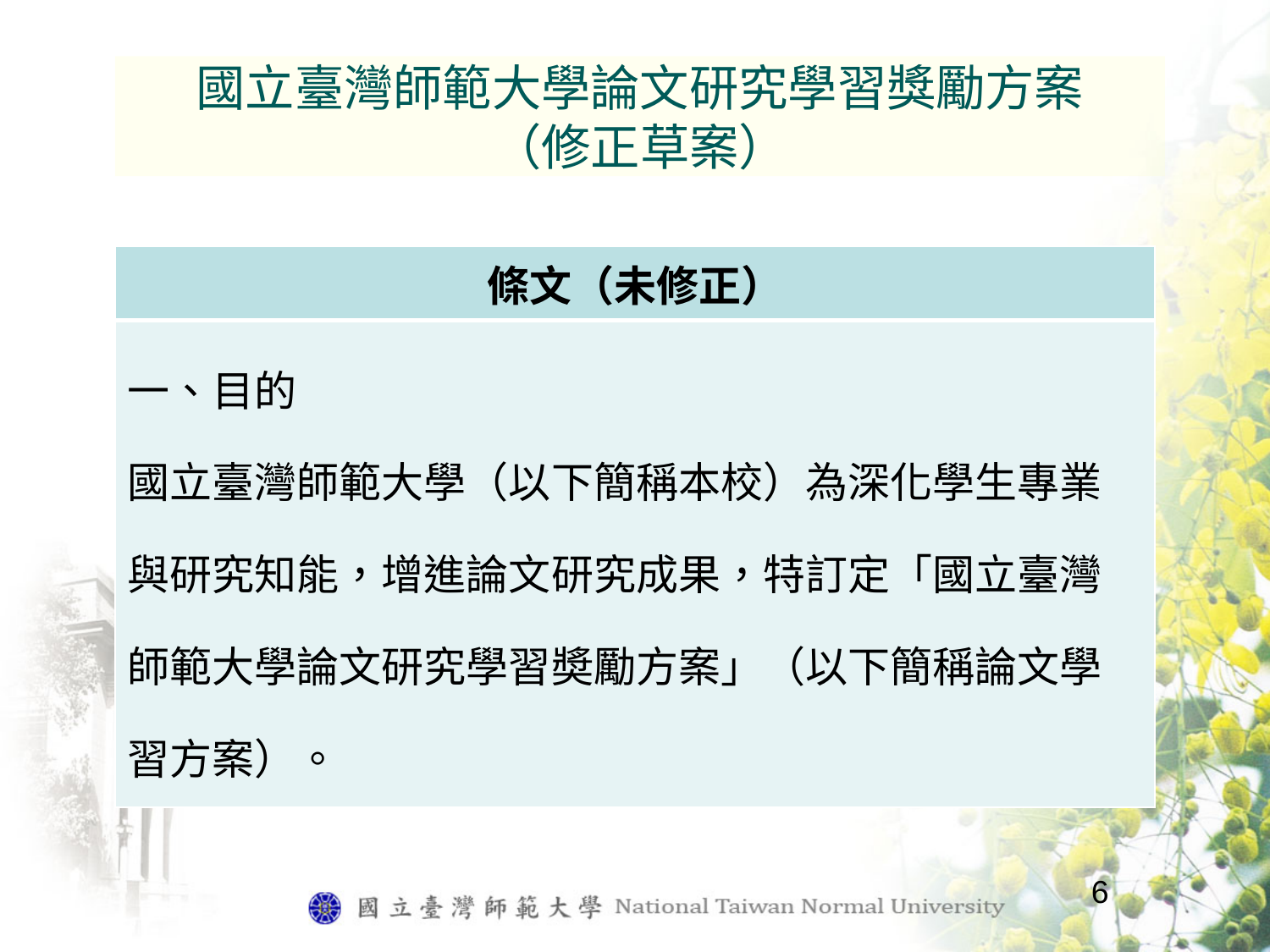

# 國立臺灣師範大學論文研究學習獎勵方案 （修正草案）
| 條文（未修正） |
| --- |
| 一、目的 國立臺灣師範大學（以下簡稱本校）為深化學生專業與研究知能，增進論文研究成果，特訂定「國立臺灣師範大學論文研究學習奬勵方案」（以下簡稱論文學習方案）。 |